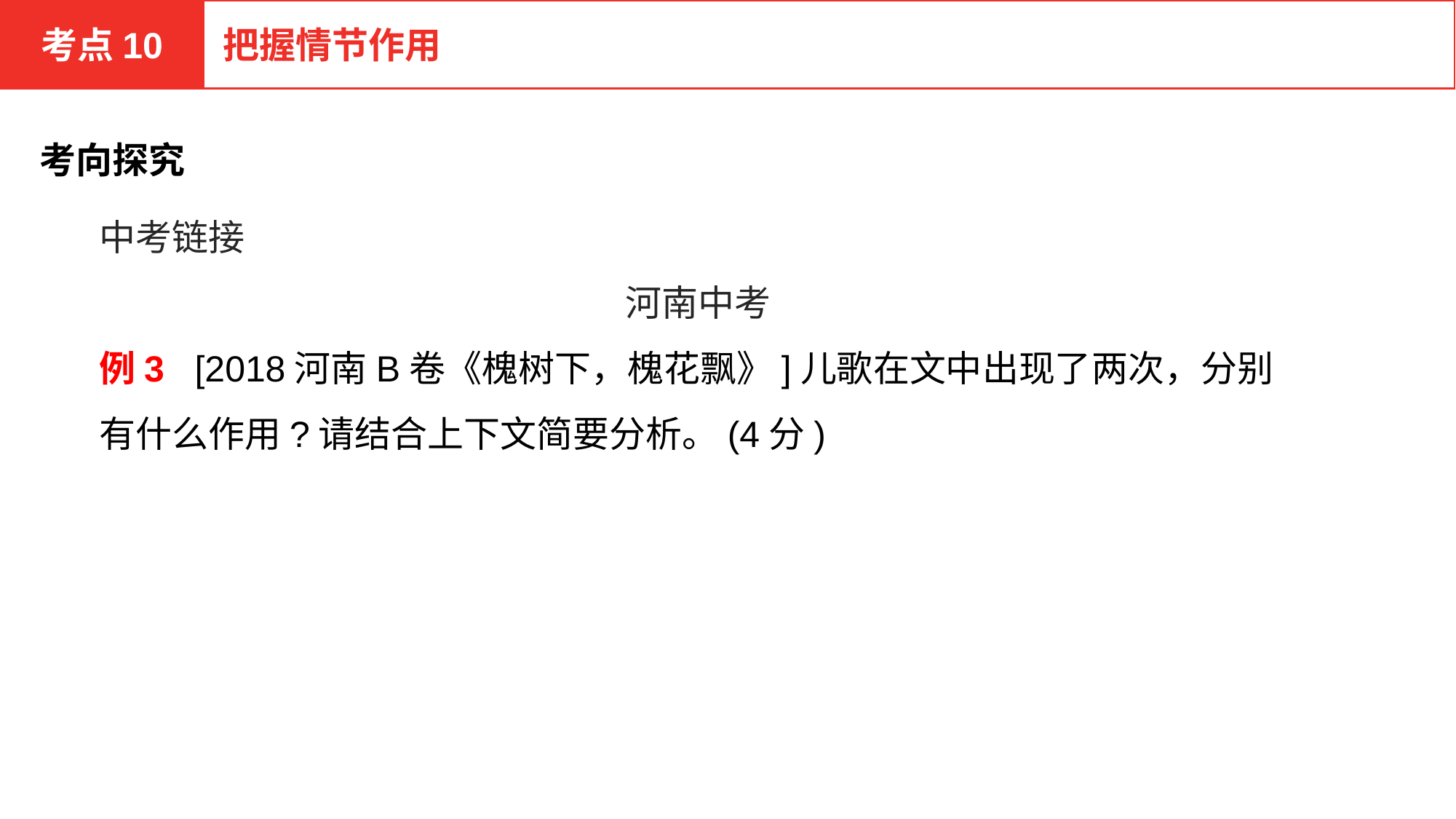

考点10
把握情节作用
考向探究
中考链接
河南中考
例3   [2018河南B卷《槐树下，槐花飘》]儿歌在文中出现了两次，分别有什么作用?请结合上下文简要分析。(4分)